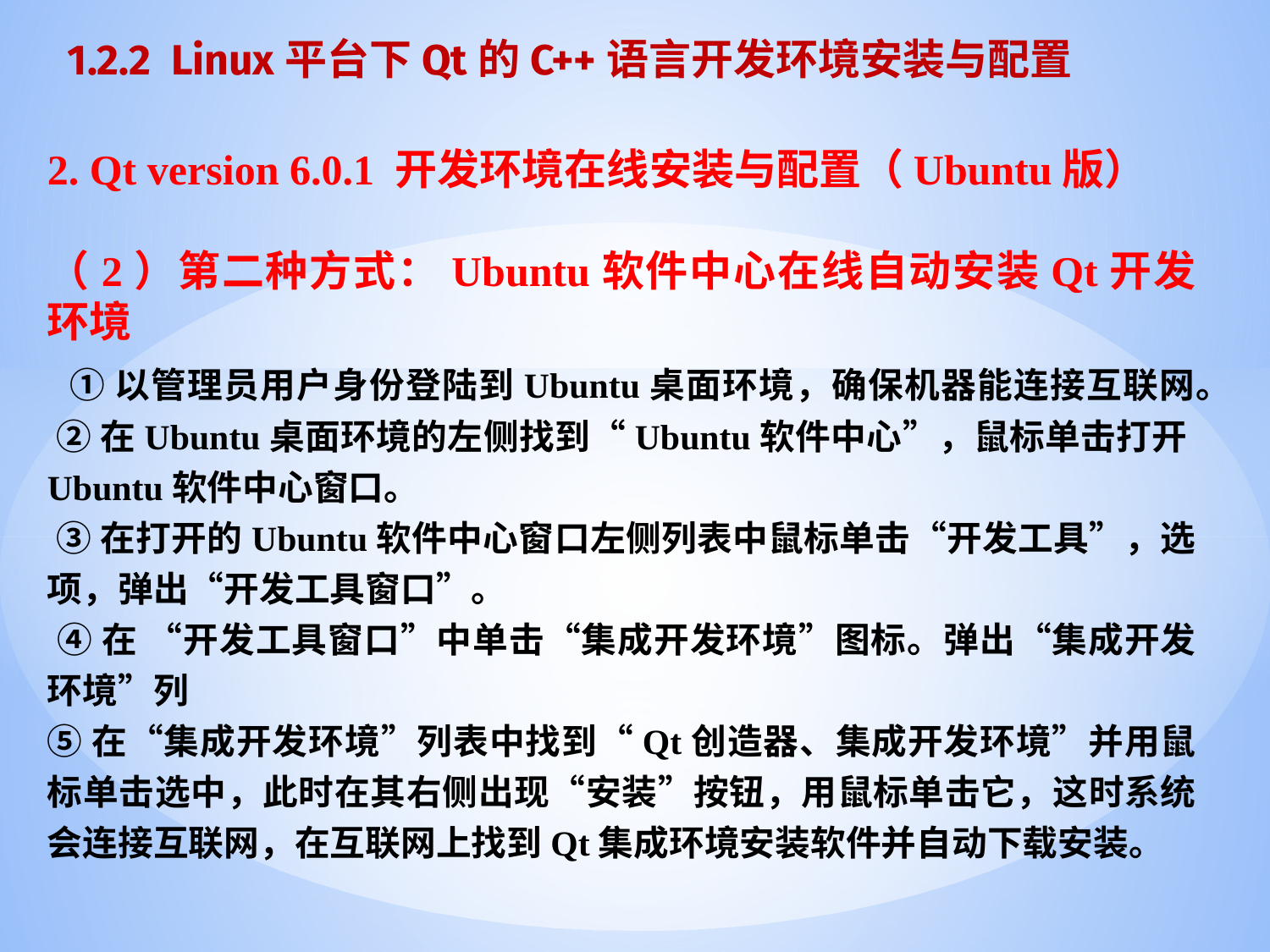

1.2.2  Linux平台下Qt的C++语言开发环境安装与配置
2. Qt version 6.0.1 开发环境在线安装与配置（Ubuntu版）

（2）第二种方式：Ubuntu软件中心在线自动安装Qt开发环境
  ①以管理员用户身份登陆到Ubuntu桌面环境，确保机器能连接互联网。
 ②在Ubuntu桌面环境的左侧找到“Ubuntu软件中心”，鼠标单击打开Ubuntu软件中心窗口。
 ③在打开的Ubuntu软件中心窗口左侧列表中鼠标单击“开发工具”，选项，弹出“开发工具窗口”。
 ④在 “开发工具窗口”中单击“集成开发环境”图标。弹出“集成开发环境”列
⑤在“集成开发环境”列表中找到“Qt创造器、集成开发环境”并用鼠标单击选中，此时在其右侧出现“安装”按钮，用鼠标单击它，这时系统会连接互联网，在互联网上找到Qt集成环境安装软件并自动下载安装。